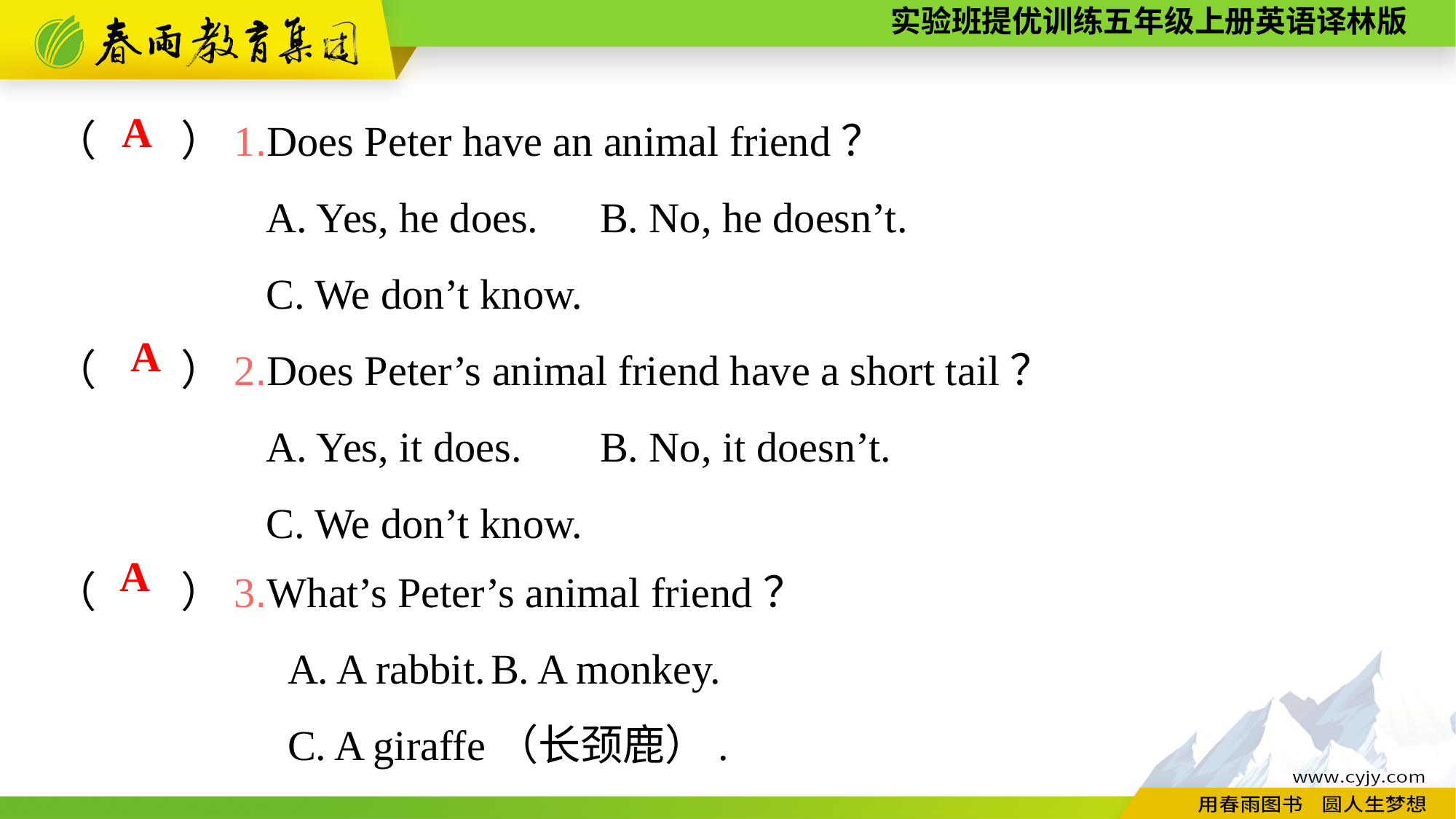

（　　）1.Does Peter have an animal friend？
A. Yes, he does.	B. No, he doesn’t.
C. We don’t know.
（　　）2.Does Peter’s animal friend have a short tail？
A. Yes, it does.	B. No, it doesn’t.
C. We don’t know.
A
A
（　　）3.What’s Peter’s animal friend？
A. A rabbit.	B. A monkey.
C. A giraffe（长颈鹿）.
A